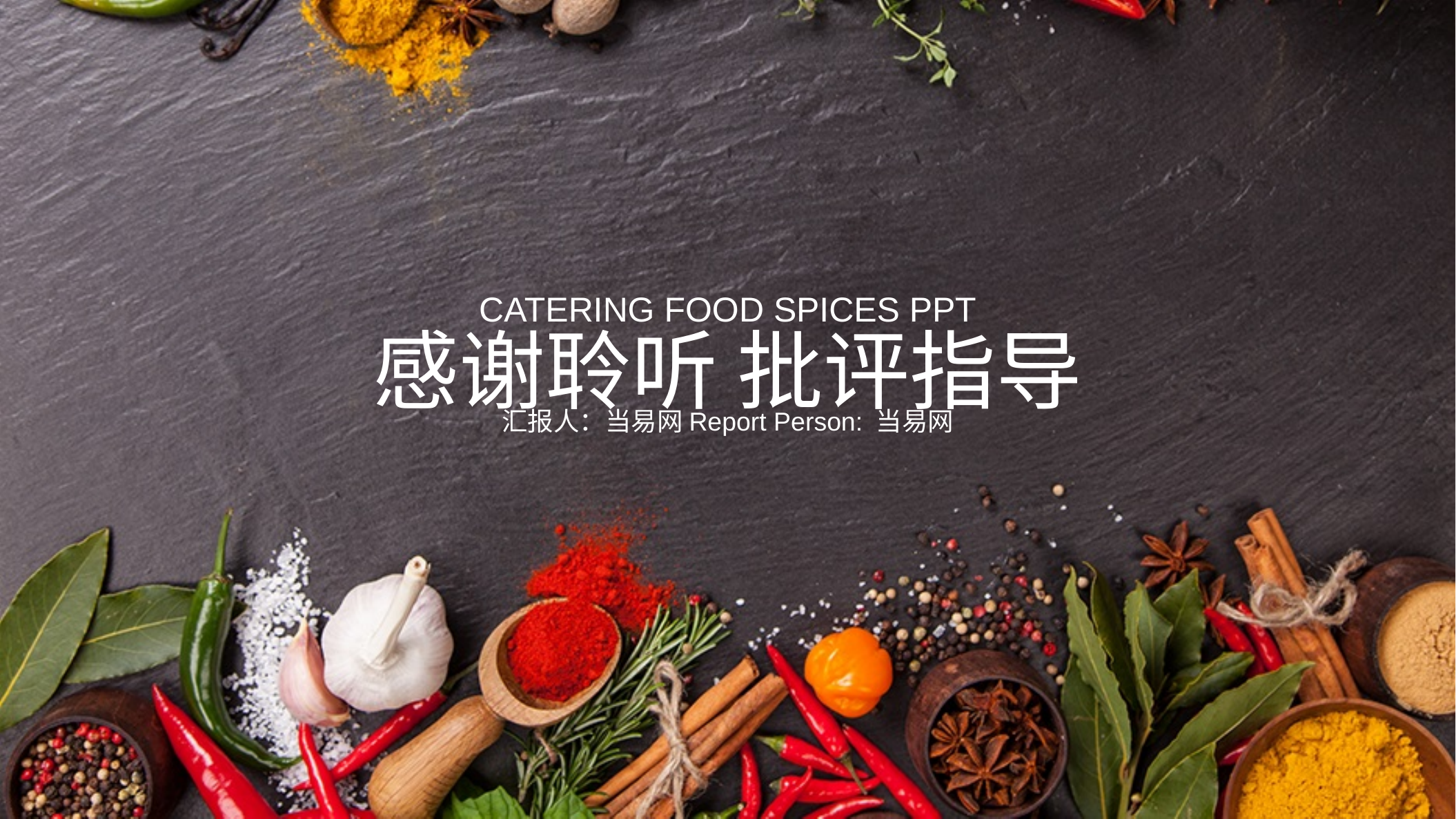

CATERING FOOD SPICES PPT
感谢聆听 批评指导
汇报人：当易网Report Person: 当易网